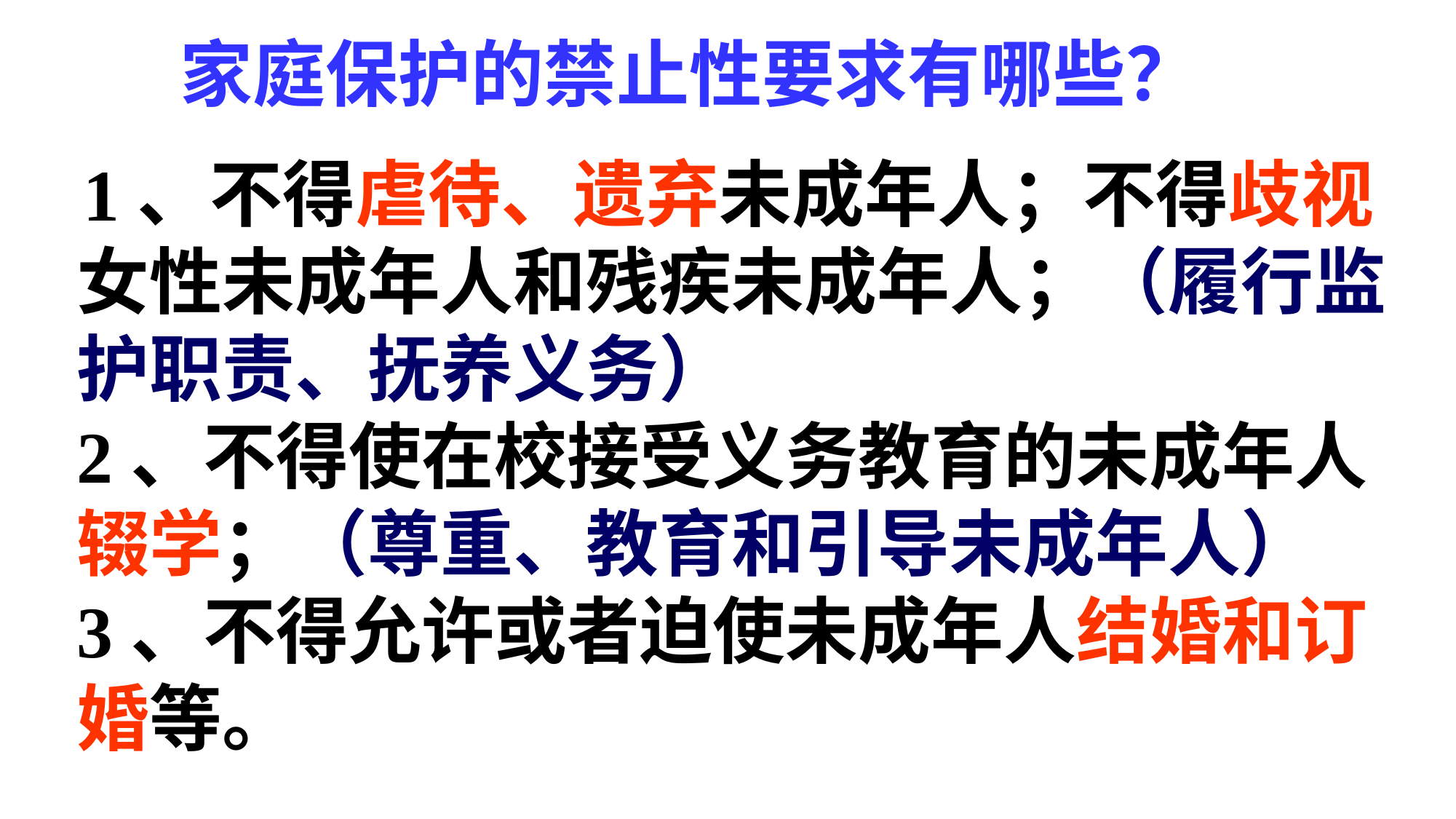

家庭保护的禁止性要求有哪些？
 1、不得虐待、遗弃未成年人；不得歧视女性未成年人和残疾未成年人；（履行监护职责、抚养义务）
2、不得使在校接受义务教育的未成年人辍学；（尊重、教育和引导未成年人）
3、不得允许或者迫使未成年人结婚和订婚等。